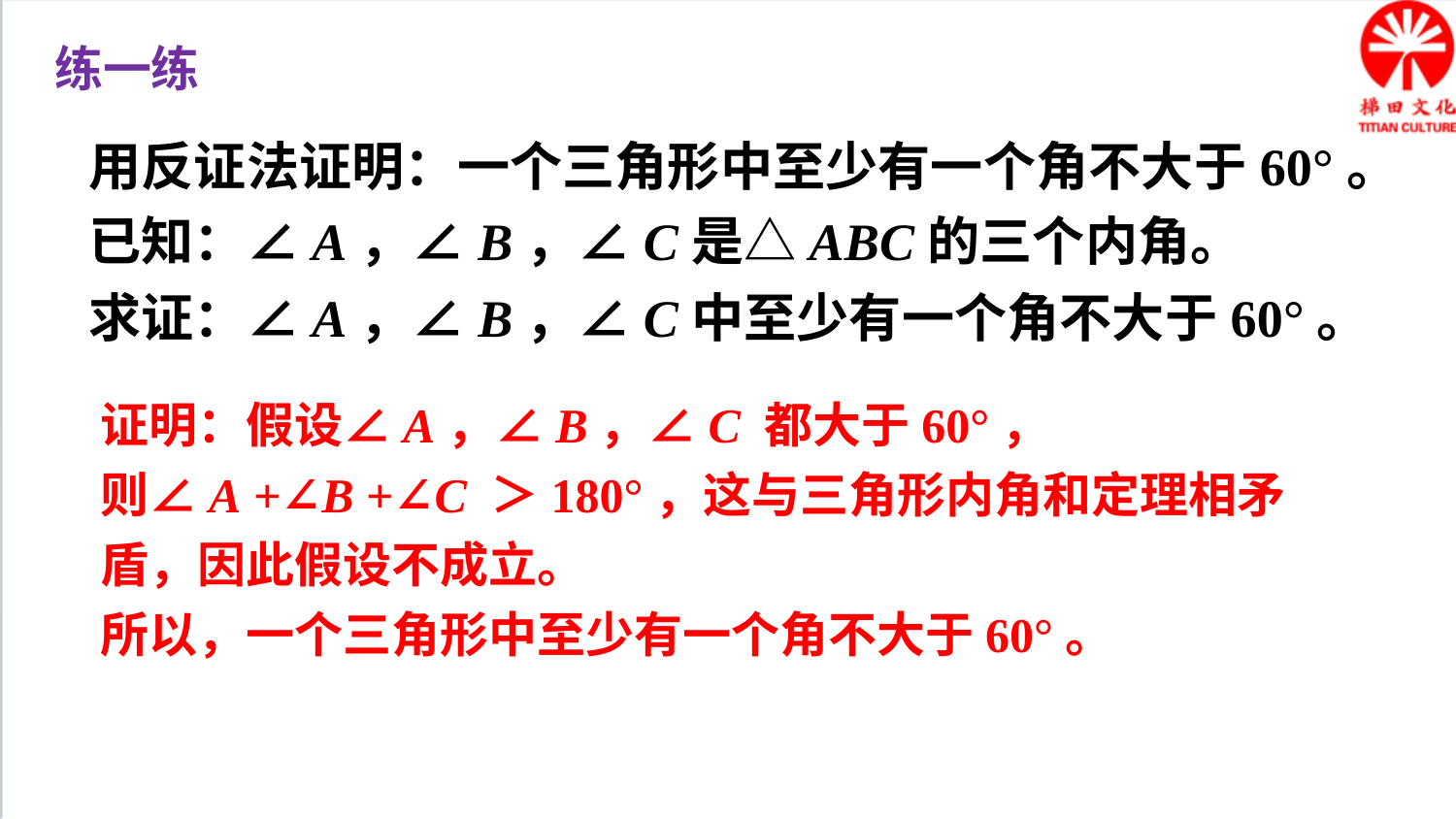

练一练
用反证法证明：一个三角形中至少有一个角不大于60°。
已知：∠A，∠B，∠C是△ABC的三个内角。
求证：∠A，∠B，∠C中至少有一个角不大于60°。
证明：假设∠A，∠B，∠C 都大于60°，
则∠A +∠B +∠C ＞180°，这与三角形内角和定理相矛盾，因此假设不成立。
所以，一个三角形中至少有一个角不大于60°。